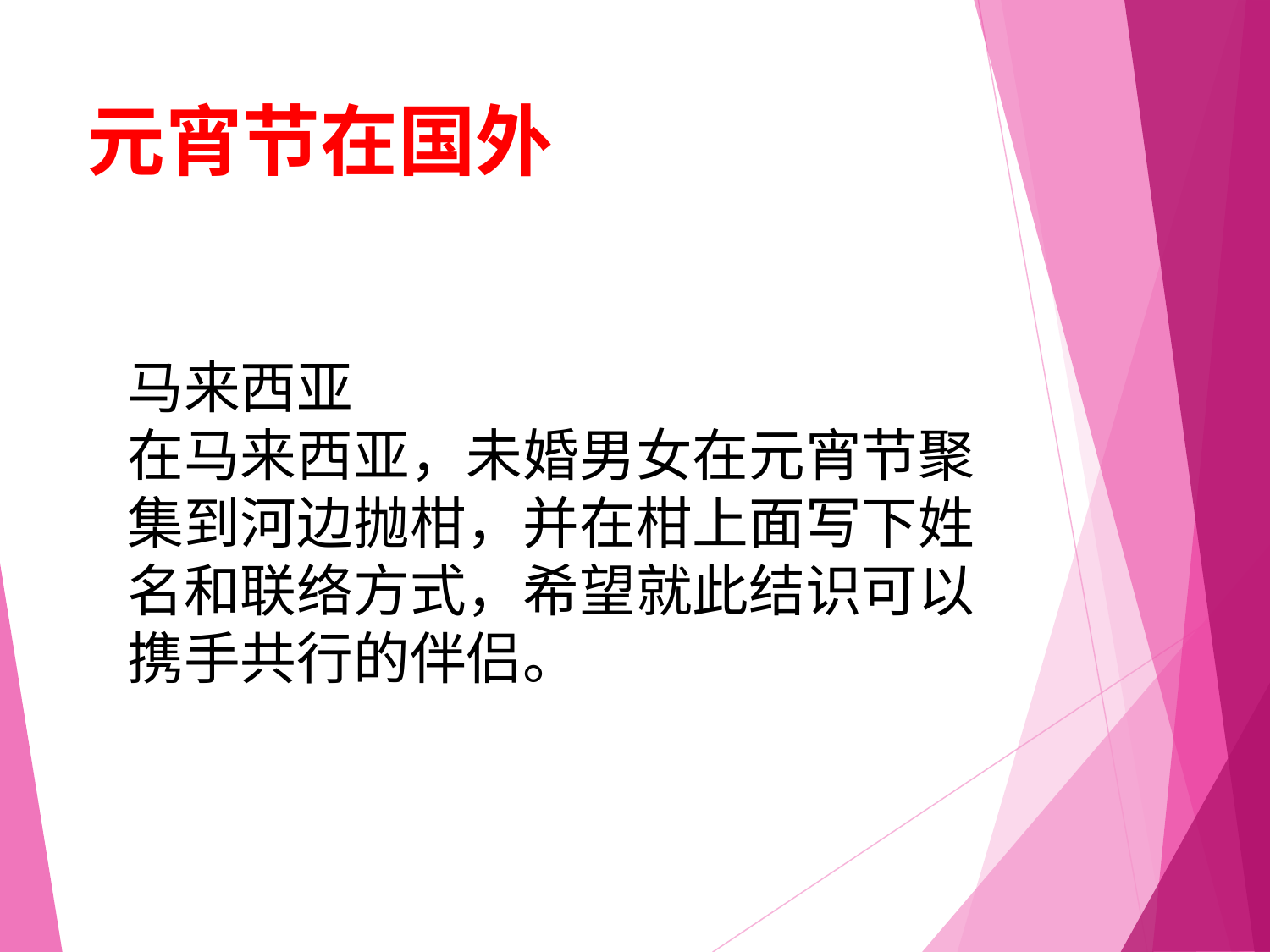

元宵节在国外
马来西亚
在马来西亚，未婚男女在元宵节聚集到河边抛柑，并在柑上面写下姓名和联络方式，希望就此结识可以携手共行的伴侣。